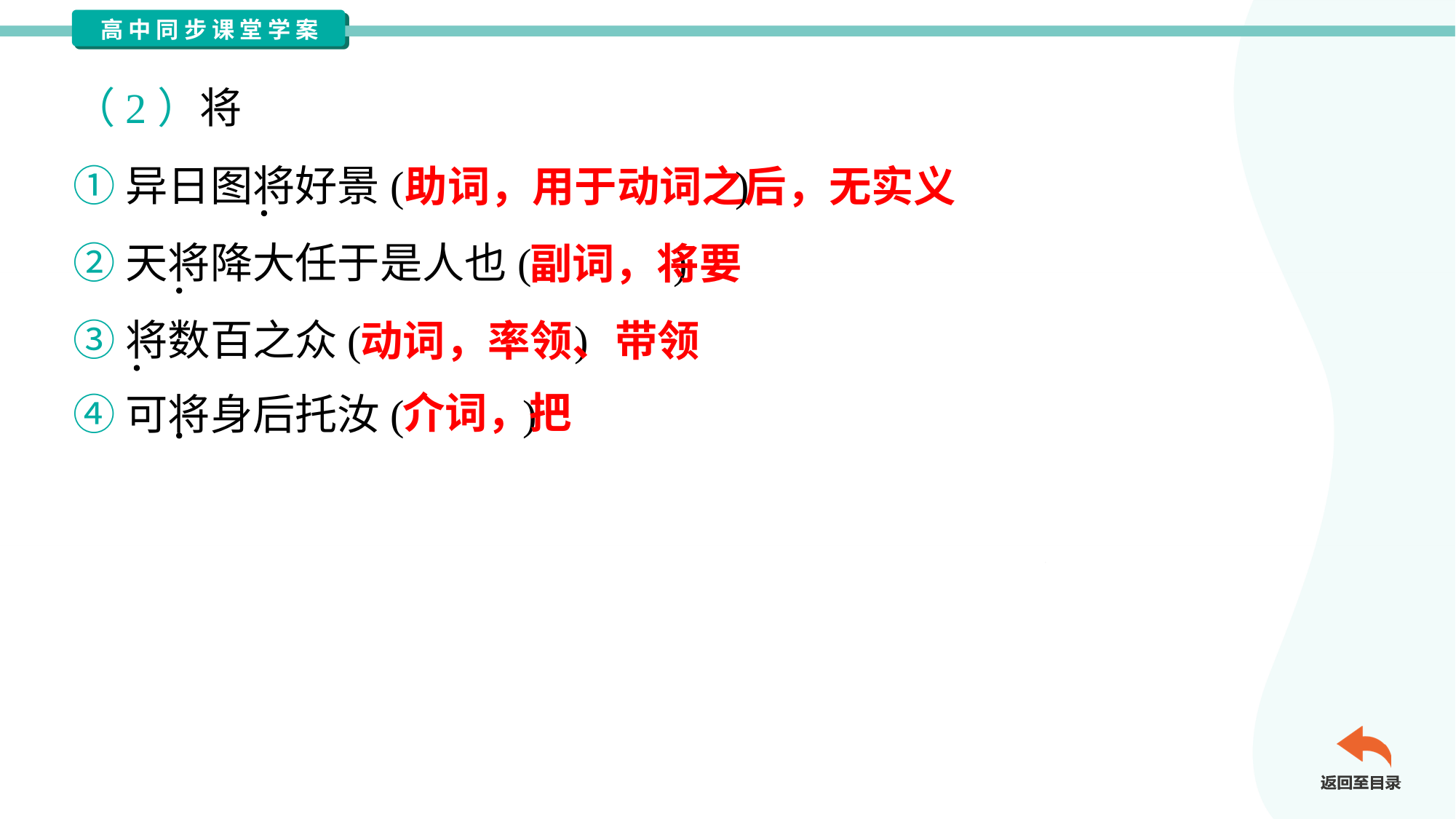

（2）将
①异日图将好景(                            )
②天将降大任于是人也(            )
③将数百之众(                  )
④可将身后托汝(          )
助词，用于动词之后，无实义
副词，将要

动词，率领、带领

介词，把